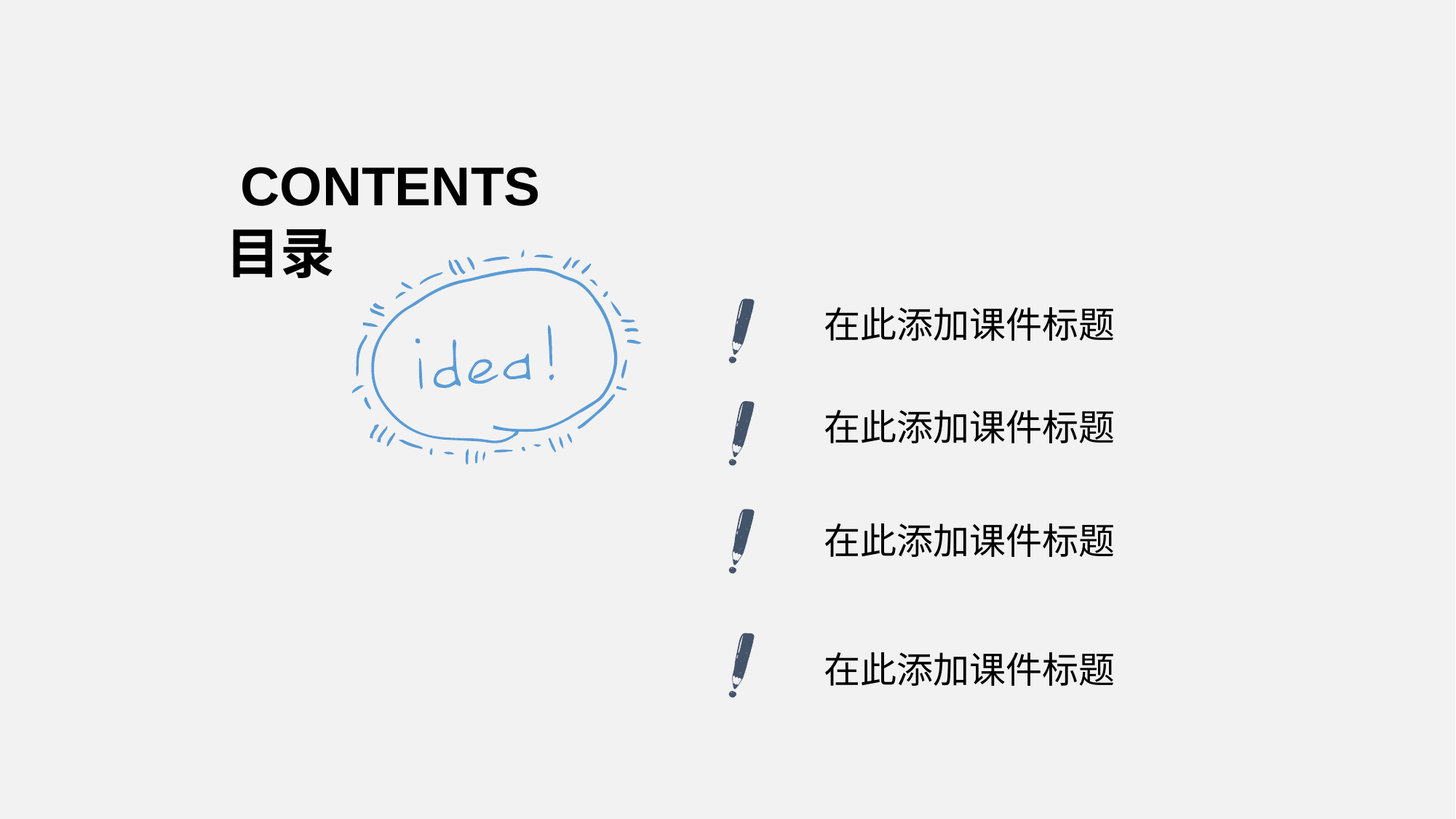

CONTENTS
目录

在此添加课件标题

在此添加课件标题

在此添加课件标题

在此添加课件标题